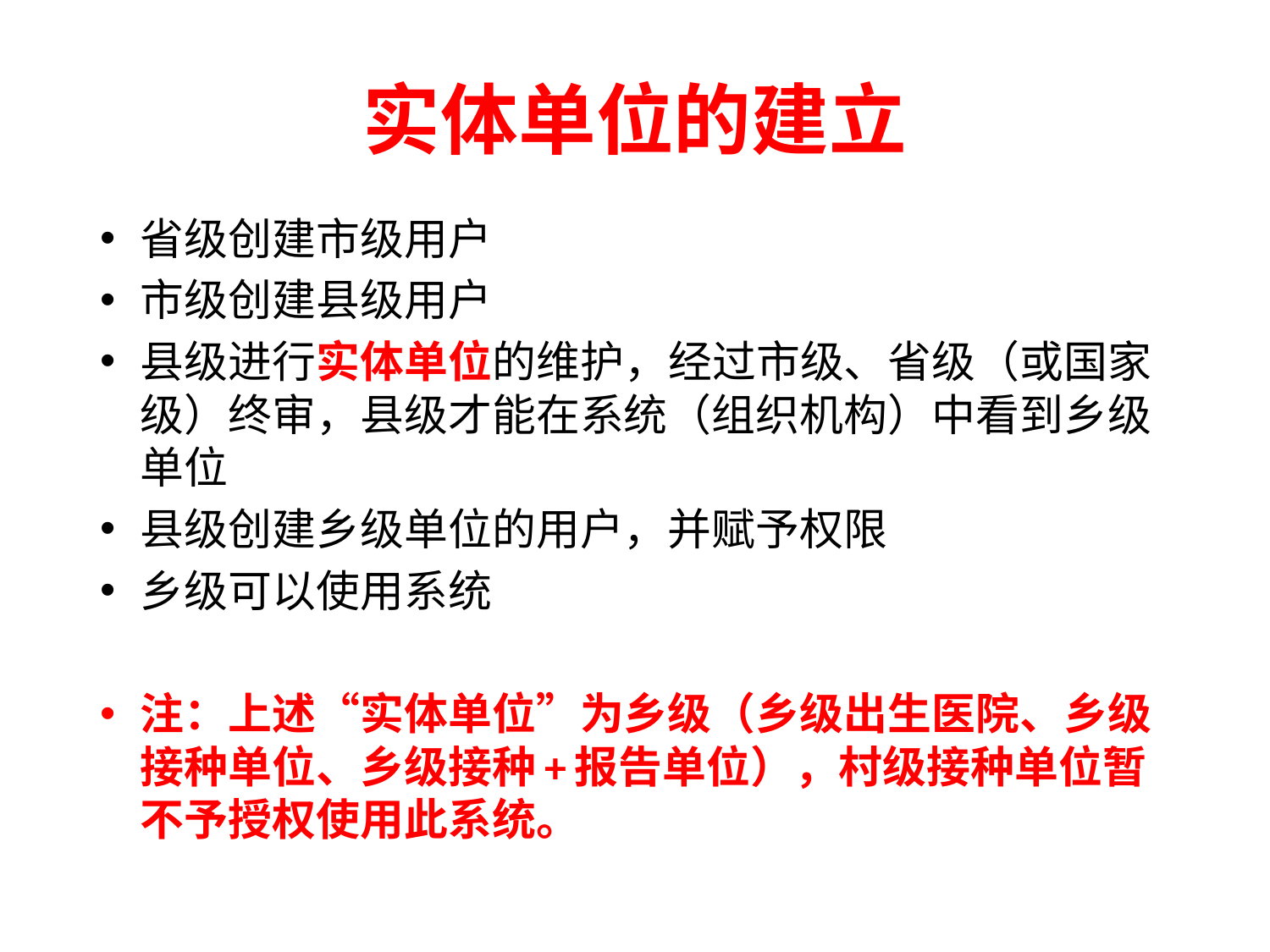

# 实体单位的建立
省级创建市级用户
市级创建县级用户
县级进行实体单位的维护，经过市级、省级（或国家级）终审，县级才能在系统（组织机构）中看到乡级单位
县级创建乡级单位的用户，并赋予权限
乡级可以使用系统

注：上述“实体单位”为乡级（乡级出生医院、乡级接种单位、乡级接种+报告单位），村级接种单位暂不予授权使用此系统。